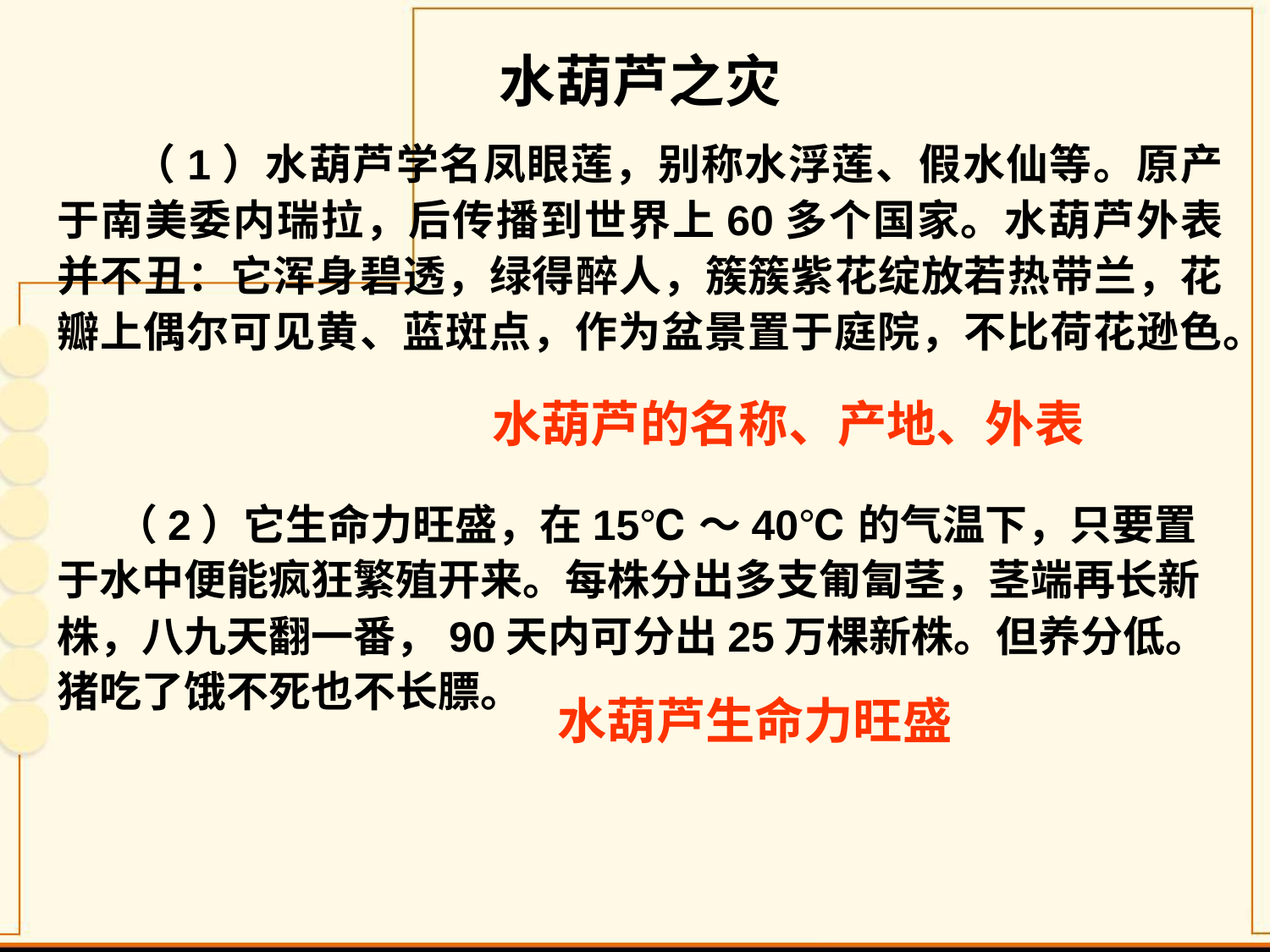

# 水葫芦之灾
      （1）水葫芦学名凤眼莲，别称水浮莲、假水仙等。原产于南美委内瑞拉，后传播到世界上60多个国家。水葫芦外表并不丑：它浑身碧透，绿得醉人，簇簇紫花绽放若热带兰，花瓣上偶尔可见黄、蓝斑点，作为盆景置于庭院，不比荷花逊色。

     （2）它生命力旺盛，在15℃～40℃的气温下，只要置于水中便能疯狂繁殖开来。每株分出多支匍匐茎，茎端再长新株，八九天翻一番，90天内可分出25万棵新株。但养分低。猪吃了饿不死也不长膘。

水葫芦的名称、产地、外表

水葫芦生命力旺盛